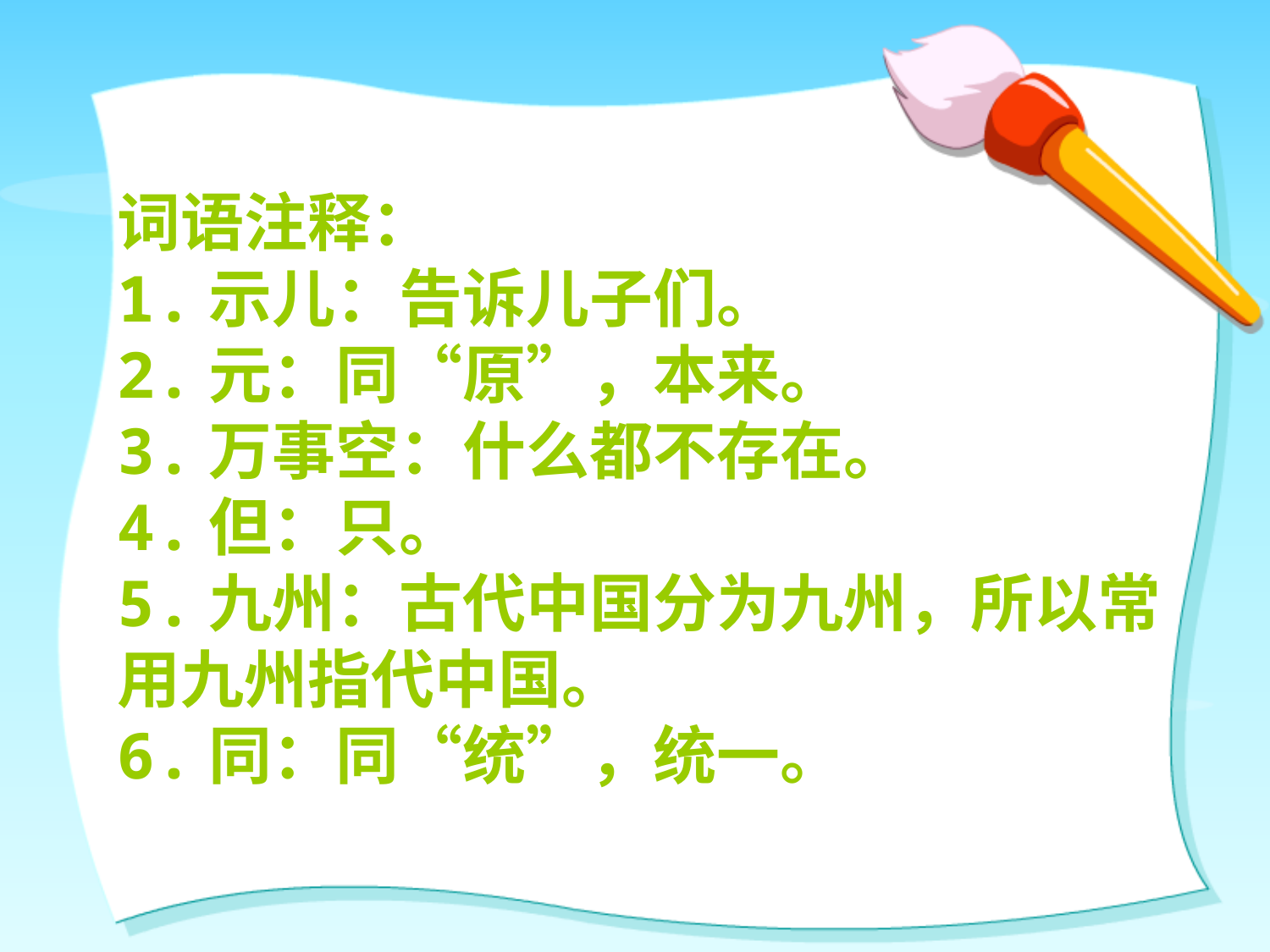

词语注释：
1.示儿：告诉儿子们。
2.元：同“原”，本来。
3.万事空：什么都不存在。
4.但：只。
5.九州：古代中国分为九州，所以常用九州指代中国。
6.同：同“统”，统一。